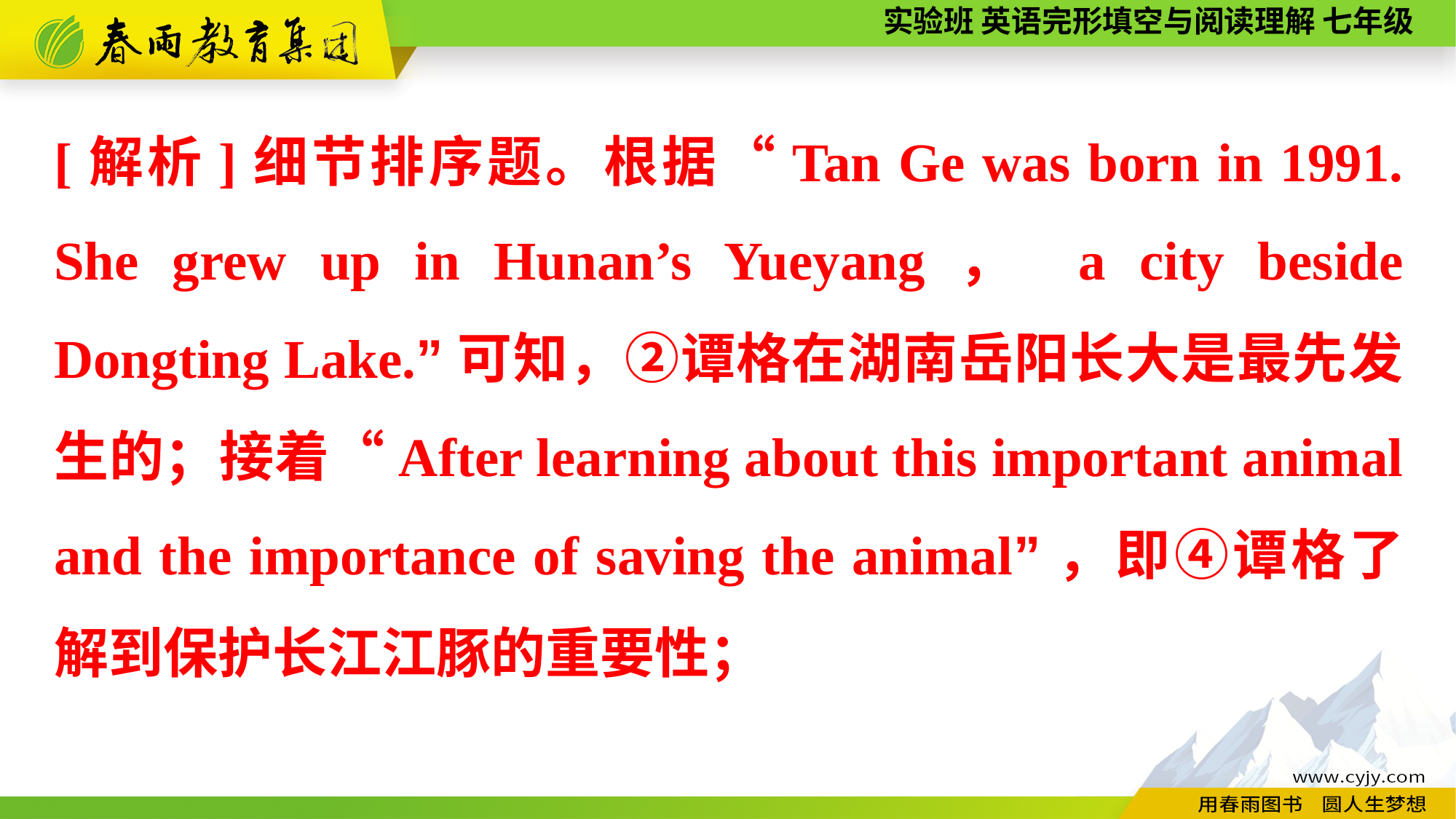

[解析]细节排序题。根据“Tan Ge was born in 1991. She grew up in Hunan’s Yueyang， a city beside Dongting Lake.”可知，②谭格在湖南岳阳长大是最先发生的；接着“After learning about this important animal and the importance of saving the animal”，即④谭格了解到保护长江江豚的重要性；